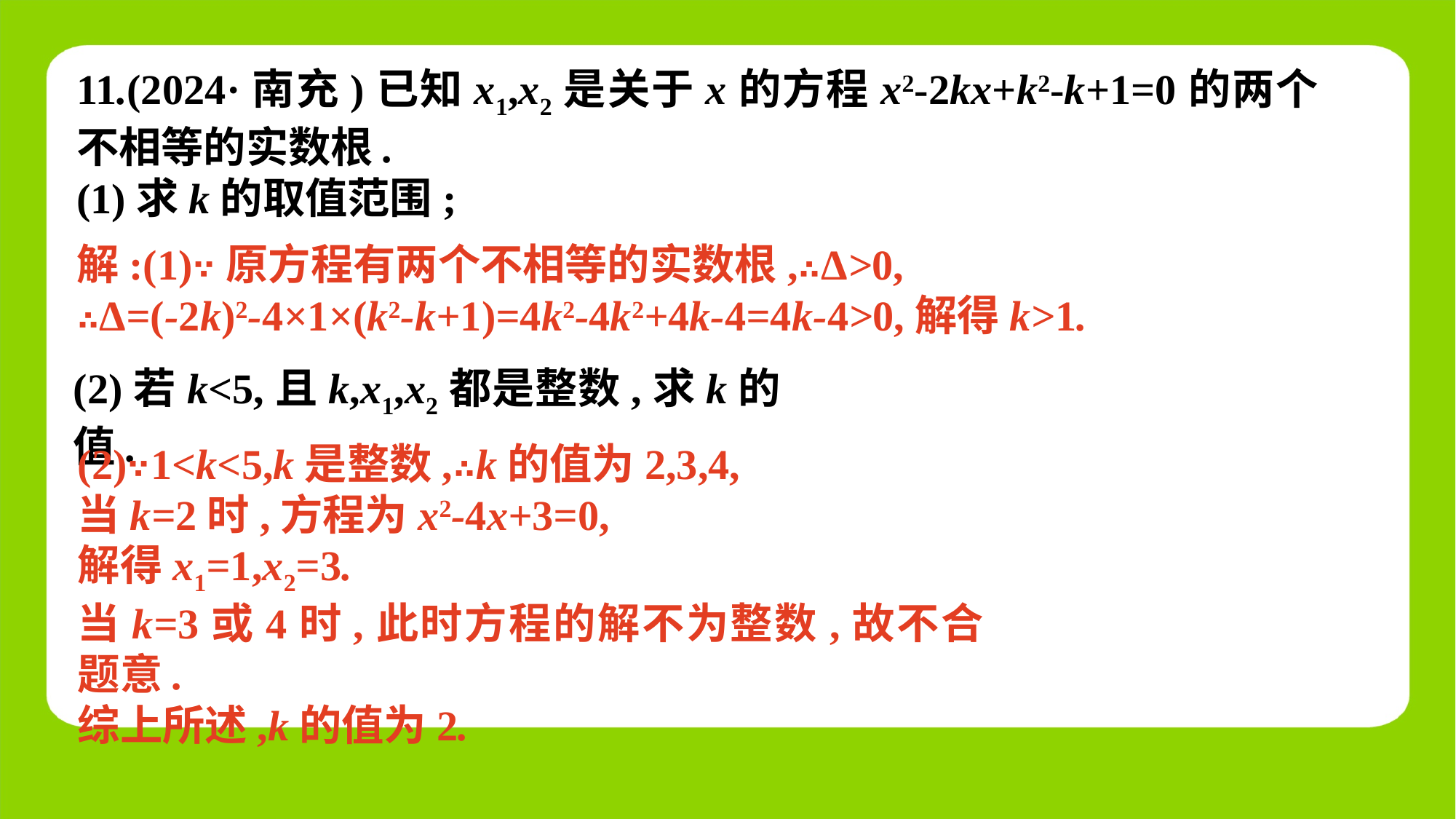

11.(2024·南充)已知x1,x2是关于x的方程x2-2kx+k2-k+1=0的两个不相等的实数根.
(1)求k的取值范围;
解:(1)∵原方程有两个不相等的实数根,∴Δ>0,
∴Δ=(-2k)2-4×1×(k2-k+1)=4k2-4k2+4k-4=4k-4>0,解得k>1.
(2)若k<5,且k,x1,x2都是整数,求k的值.
(2)∵1<k<5,k是整数,∴k的值为2,3,4,
当k=2时,方程为x2-4x+3=0,
解得x1=1,x2=3.
当k=3或4时,此时方程的解不为整数,故不合题意.
综上所述,k的值为2.